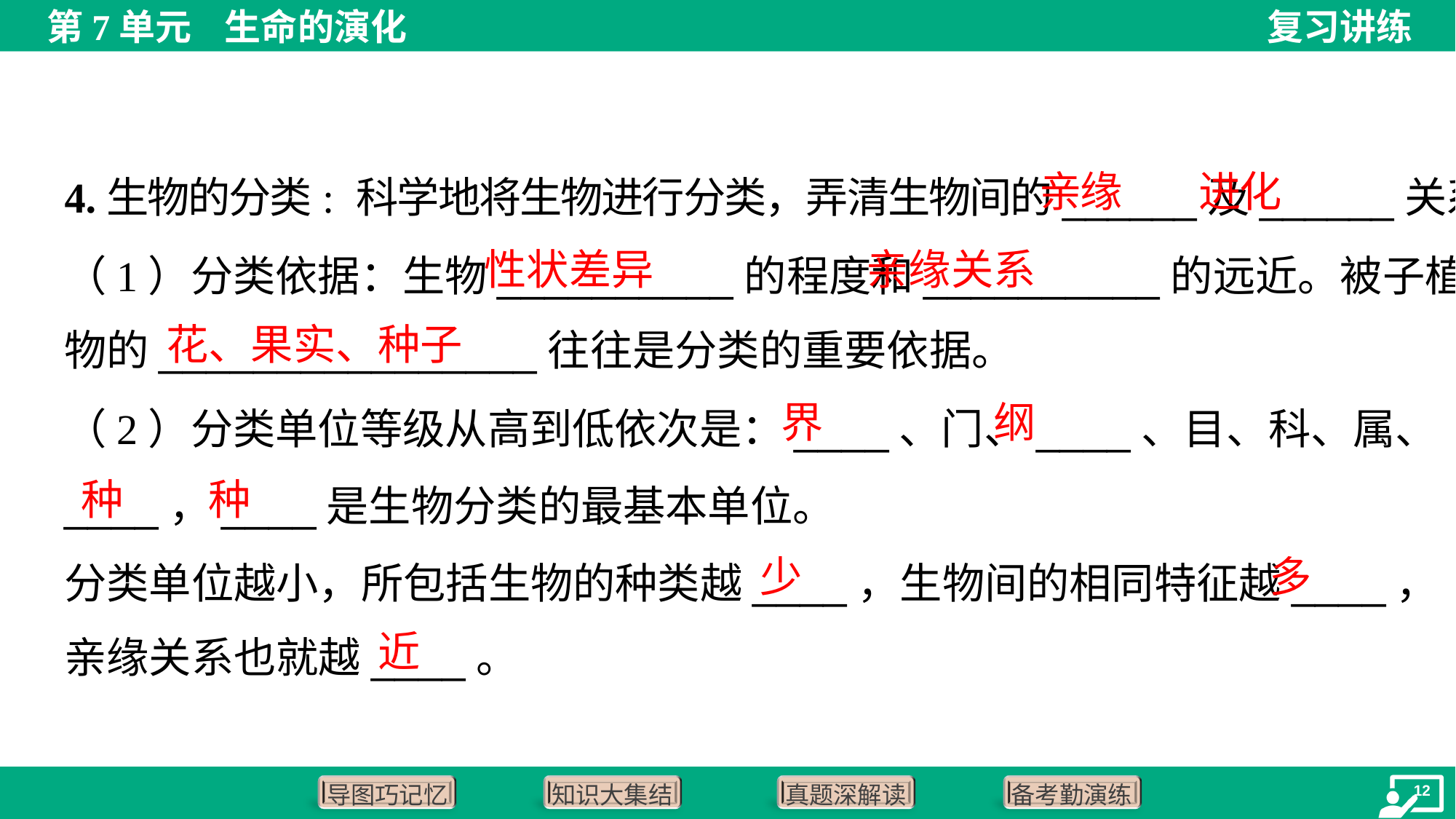

亲缘
进化
4.生物的分类: 科学地将生物进行分类，弄清生物间的______及______关系。
性状差异
亲缘关系
（1）分类依据：生物__________的程度和__________的远近。被子植
物的________________往往是分类的重要依据。
花、果实、种子
界
纲
（2）分类单位等级从高到低依次是：____、门、____、目、科、属、
____，____是生物分类的最基本单位。
分类单位越小，所包括生物的种类越____，生物间的相同特征越____，
亲缘关系也就越____。
种
种
少
多
近